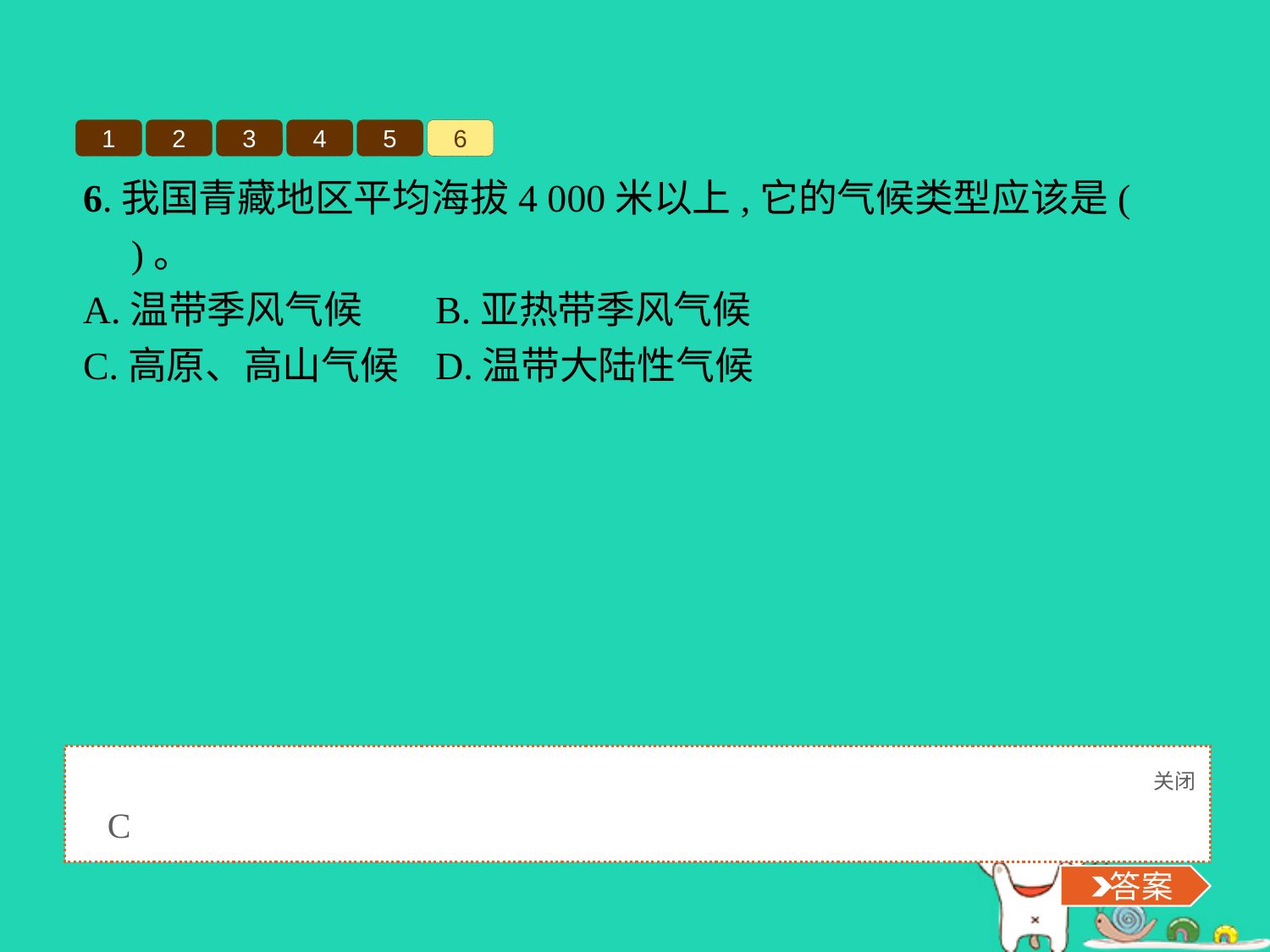

1
2
3
4
5
6
6.我国青藏地区平均海拔4 000米以上,它的气候类型应该是(　　)。
A.温带季风气候	B.亚热带季风气候
C.高原、高山气候	D.温带大陆性气候

关闭
  答案

C
  答案